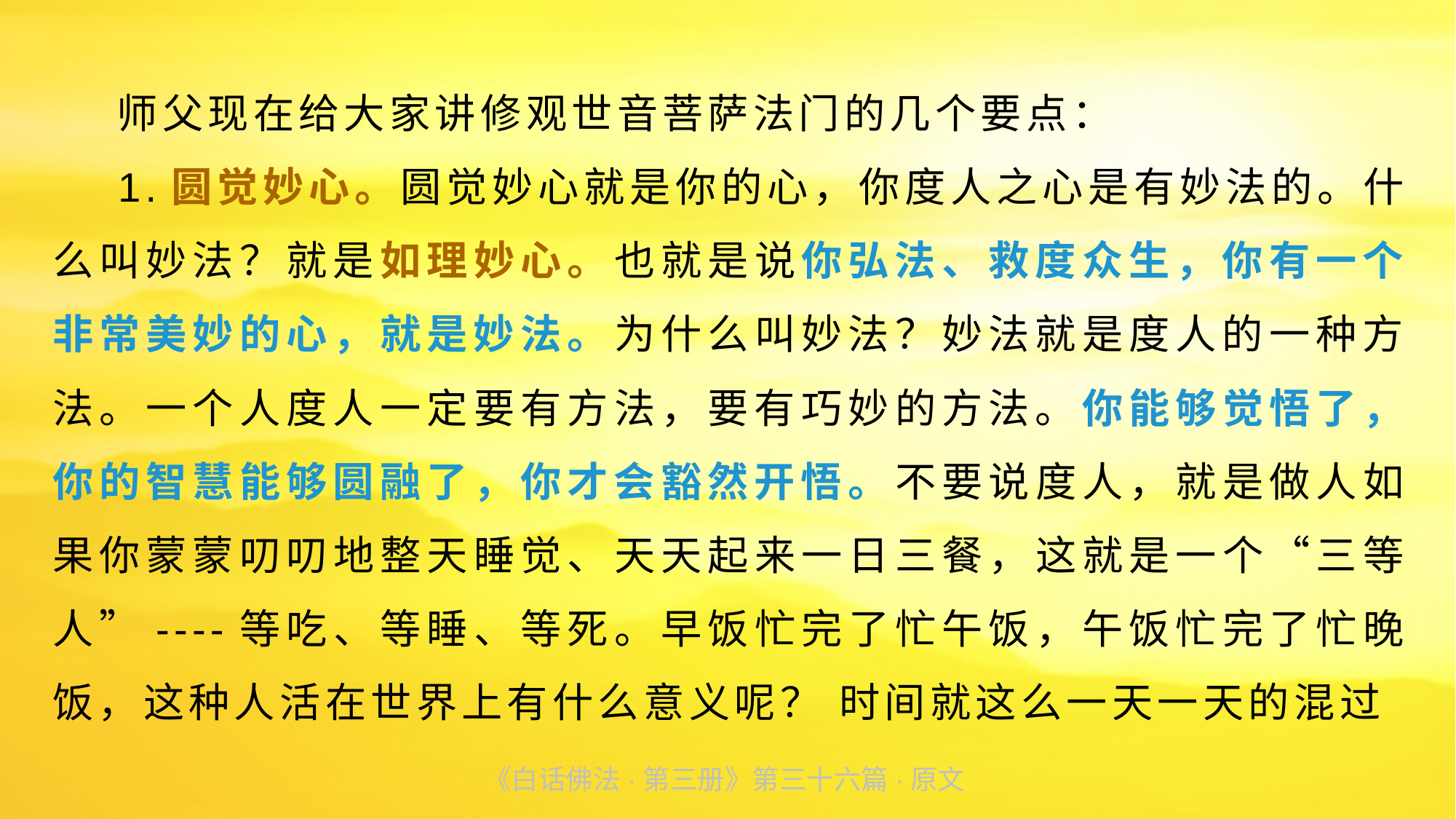

师父现在给大家讲修观世音菩萨法门的几个要点：
    1.圆觉妙心。圆觉妙心就是你的心，你度人之心是有妙法的。什么叫妙法？就是如理妙心。也就是说你弘法、救度众生，你有一个非常美妙的心，就是妙法。为什么叫妙法？妙法就是度人的一种方法。一个人度人一定要有方法，要有巧妙的方法。你能够觉悟了，你的智慧能够圆融了，你才会豁然开悟。不要说度人，就是做人如果你蒙蒙叨叨地整天睡觉、天天起来一日三餐，这就是一个“三等人”----等吃、等睡、等死。早饭忙完了忙午饭，午饭忙完了忙晚饭，这种人活在世界上有什么意义呢？ 时间就这么一天一天的混过
《白话佛法·第三册》第三十六篇·原文